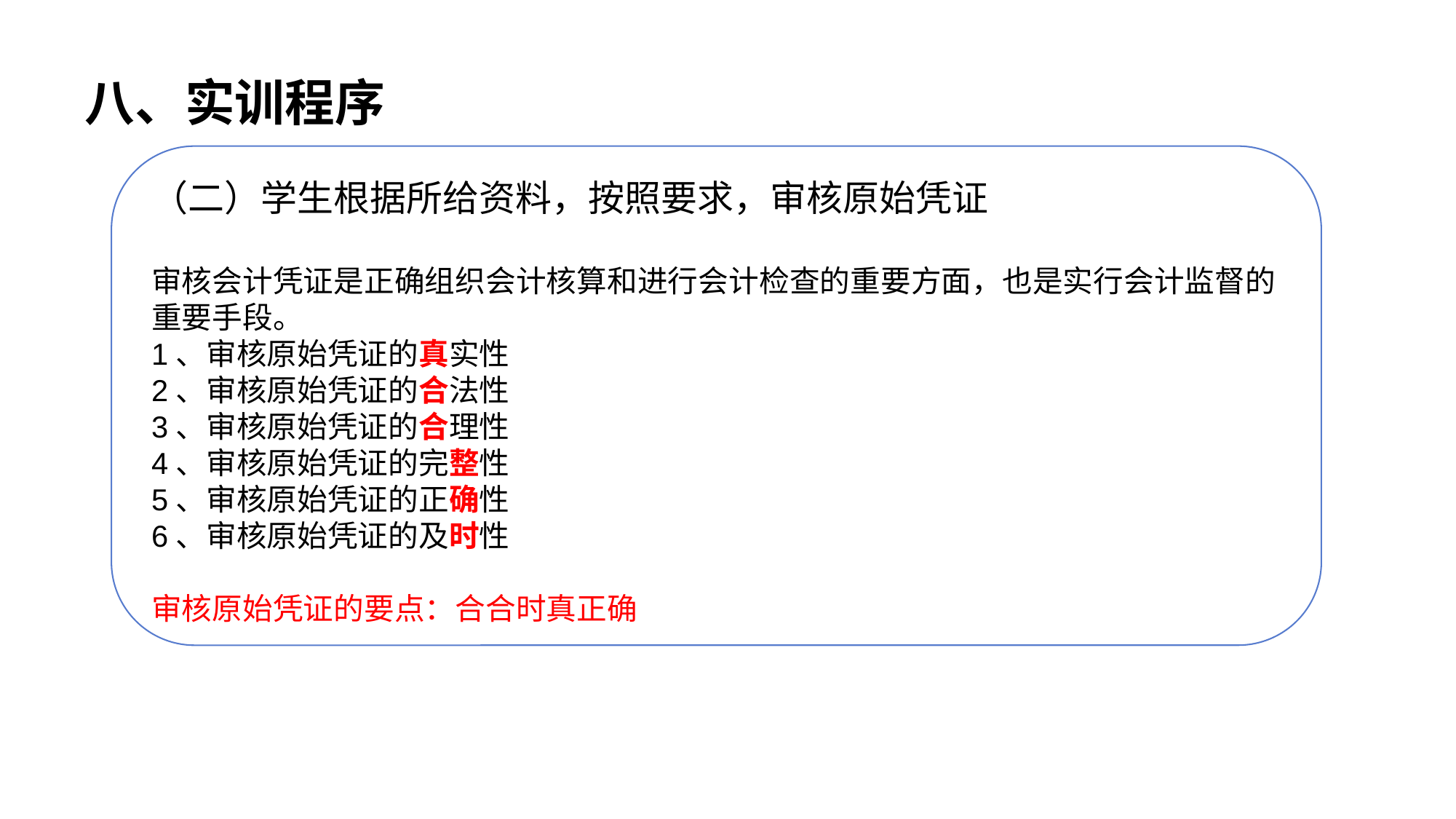

八、实训程序

（二）学生根据所给资料，按照要求，审核原始凭证

审核会计凭证是正确组织会计核算和进行会计检查的重要方面，也是实行会计监督的重要手段。
1、审核原始凭证的真实性
2、审核原始凭证的合法性
3、审核原始凭证的合理性
4、审核原始凭证的完整性
5、审核原始凭证的正确性
6、审核原始凭证的及时性

审核原始凭证的要点：合合时真正确

19